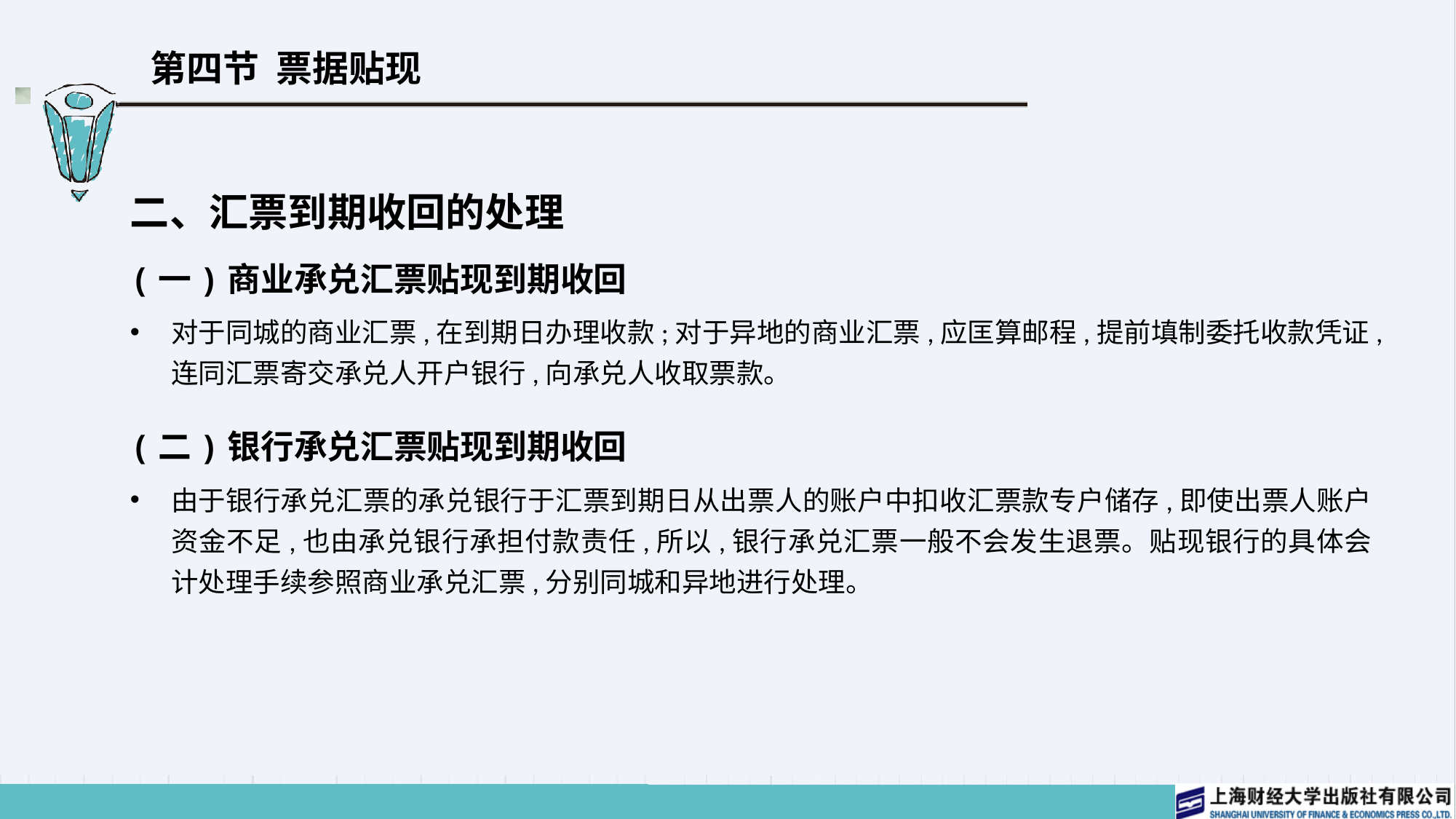

# 第四节  票据贴现
二、汇票到期收回的处理
(一)商业承兑汇票贴现到期收回
对于同城的商业汇票,在到期日办理收款;对于异地的商业汇票,应匡算邮程,提前填制委托收款凭证,连同汇票寄交承兑人开户银行,向承兑人收取票款。
(二)银行承兑汇票贴现到期收回
由于银行承兑汇票的承兑银行于汇票到期日从出票人的账户中扣收汇票款专户储存,即使出票人账户资金不足,也由承兑银行承担付款责任,所以,银行承兑汇票一般不会发生退票。贴现银行的具体会计处理手续参照商业承兑汇票,分别同城和异地进行处理。